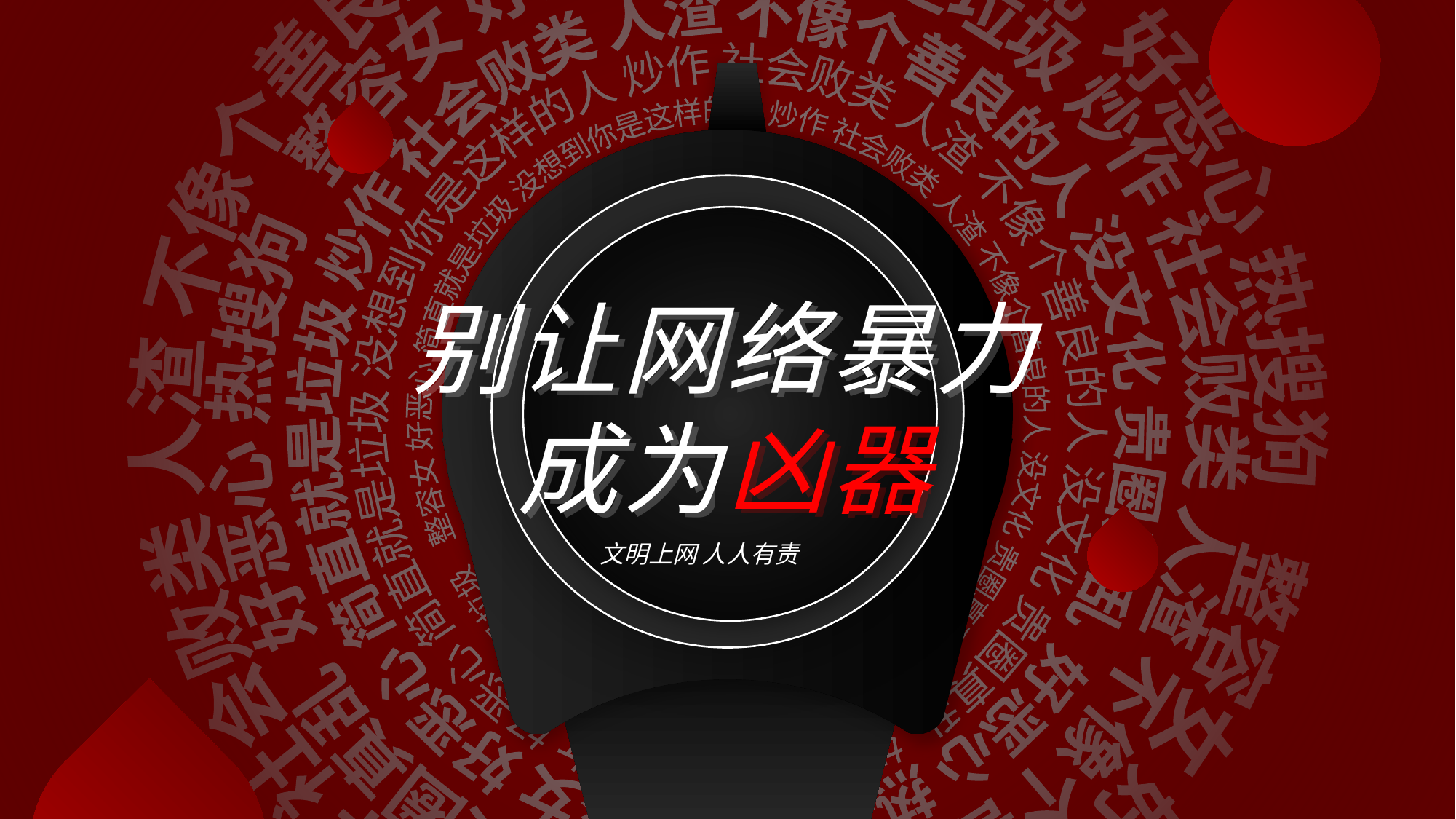

整容女 好恶心 简直就是垃圾 炒作 社会败类 人渣 不像个善良的人 没文化 贵圈真乱  好恶心 热搜狗
整容女 好恶心 简直就是垃圾 炒作 社会败类 人渣 不像个善良的人 没文化 贵圈真乱  好恶心 热搜狗

整容女 好恶心 简直就是垃圾 炒作 社会败类 人渣 不像个善良的人 没文化 贵圈真乱  好恶心 热搜狗
整容女 好恶心 简直就是垃圾 没想到你是这样的人 炒作 社会败类 人渣 不像个善良的人 没文化 贵圈真乱  好恶心

整容女 好恶心 简直就是垃圾 没想到你是这样的人 炒作 社会败类 人渣 不像个善良的人 没文化 贵圈真乱 潜规则 无下限整容女 好恶心 简直就是垃圾

别让网络暴力
成为凶器
别让网络暴力
成为凶器

文明上网 人人有责